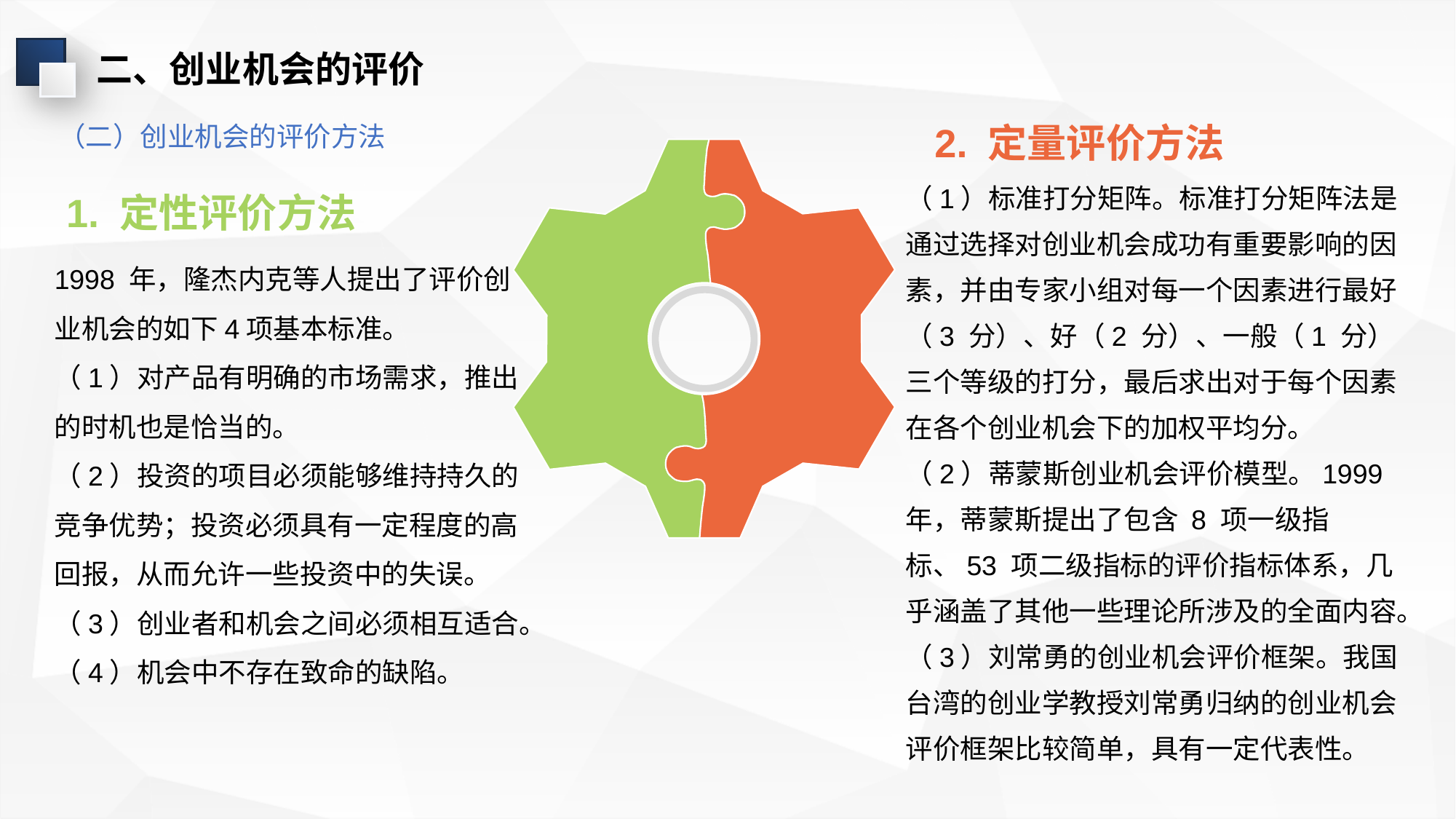

二、创业机会的评价
2. 定量评价方法
（二）创业机会的评价方法

（1）标准打分矩阵。标准打分矩阵法是通过选择对创业机会成功有重要影响的因素，并由专家小组对每一个因素进行最好（3 分）、好（2 分）、一般（1 分）三个等级的打分，最后求出对于每个因素在各个创业机会下的加权平均分。
（2）蒂蒙斯创业机会评价模型。1999 年，蒂蒙斯提出了包含 8 项一级指标、53 项二级指标的评价指标体系，几乎涵盖了其他一些理论所涉及的全面内容。
（3）刘常勇的创业机会评价框架。我国台湾的创业学教授刘常勇归纳的创业机会评价框架比较简单，具有一定代表性。
1. 定性评价方法
1998 年，隆杰内克等人提出了评价创业机会的如下4项基本标准。
（1）对产品有明确的市场需求，推出的时机也是恰当的。
（2）投资的项目必须能够维持持久的竞争优势；投资必须具有一定程度的高回报，从而允许一些投资中的失误。
（3）创业者和机会之间必须相互适合。
（4）机会中不存在致命的缺陷。